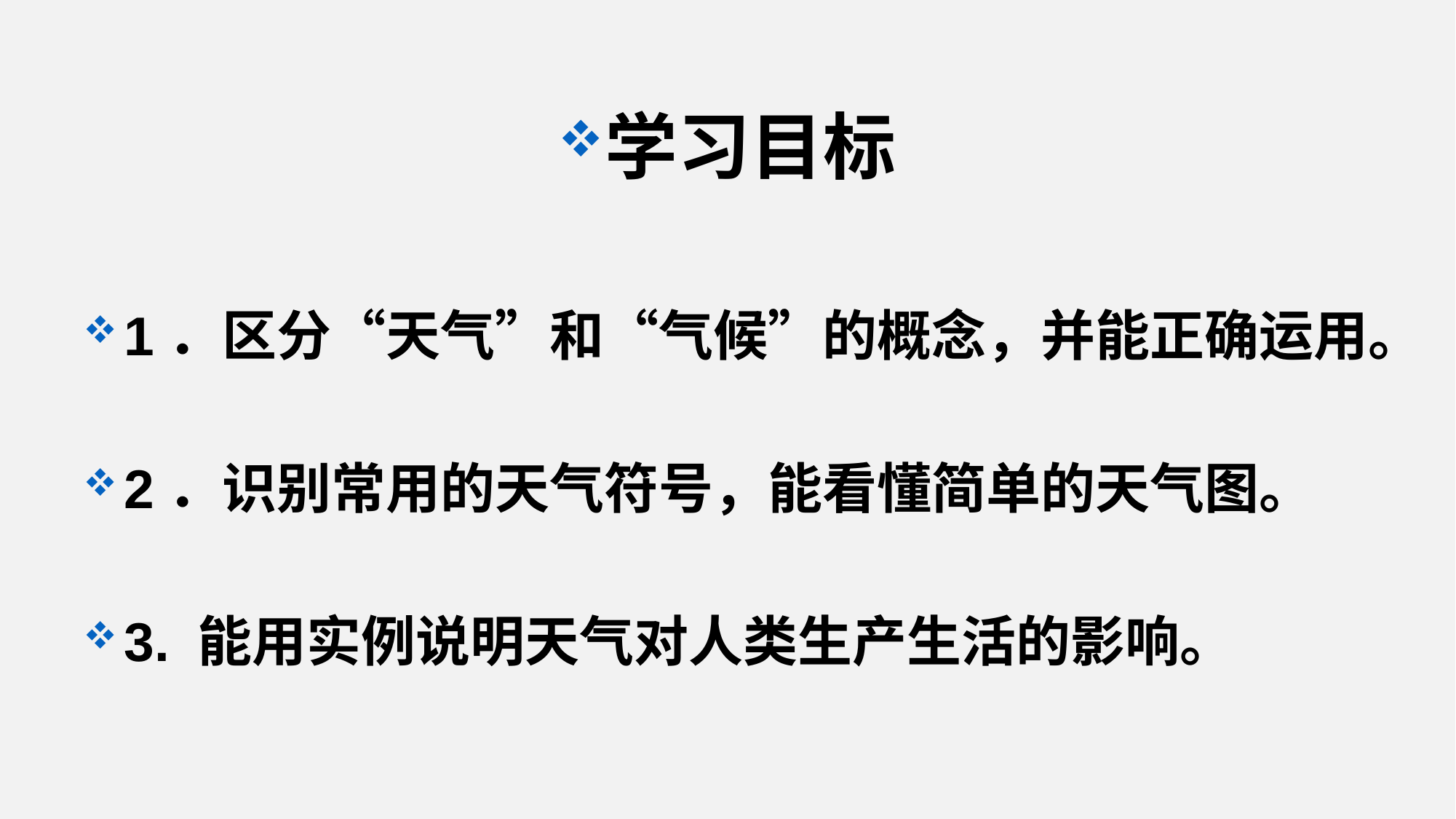

学习目标

1．区分“天气”和“气候”的概念，并能正确运用。

2．识别常用的天气符号，能看懂简单的天气图。

3. 能用实例说明天气对人类生产生活的影响。